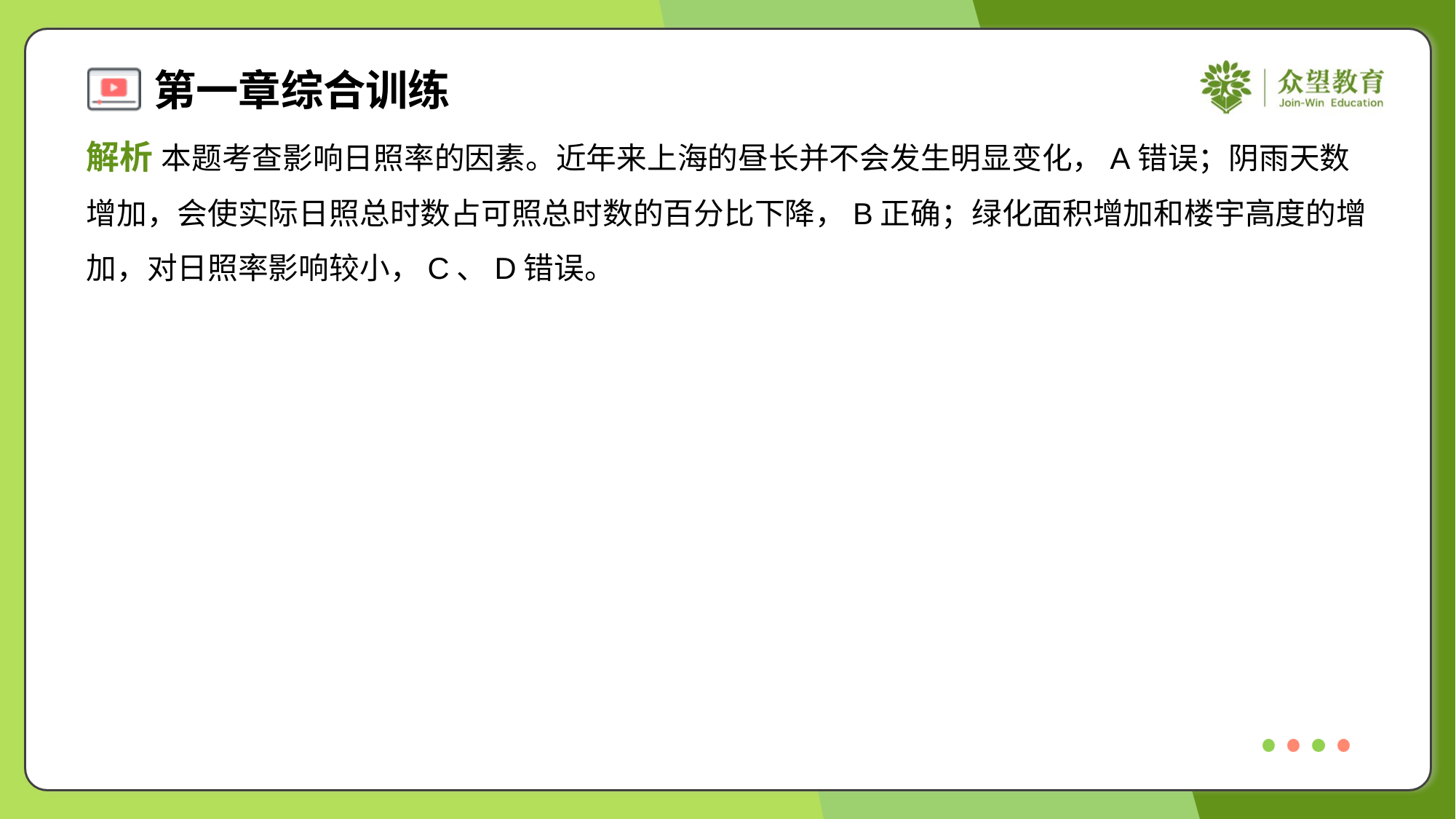

解析 本题考查影响日照率的因素。近年来上海的昼长并不会发生明显变化，A错误；阴雨天数
增加，会使实际日照总时数占可照总时数的百分比下降，B正确；绿化面积增加和楼宇高度的增
加，对日照率影响较小，C、D错误。